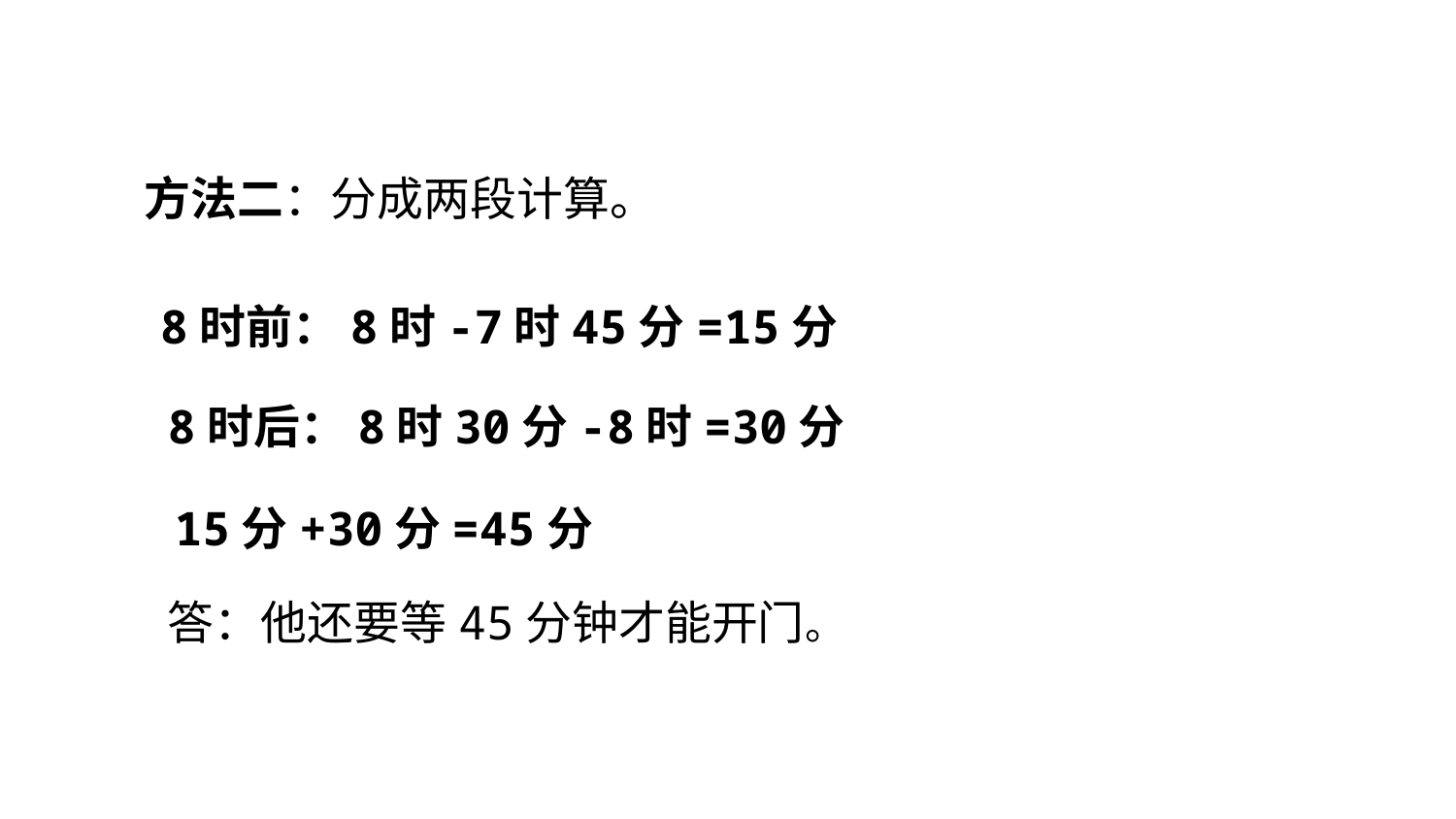

方法二：分成两段计算。
8时前：8时-7时45分=15分
8时后：8时30分-8时=30分
15分+30分=45分
答：他还要等45分钟才能开门。